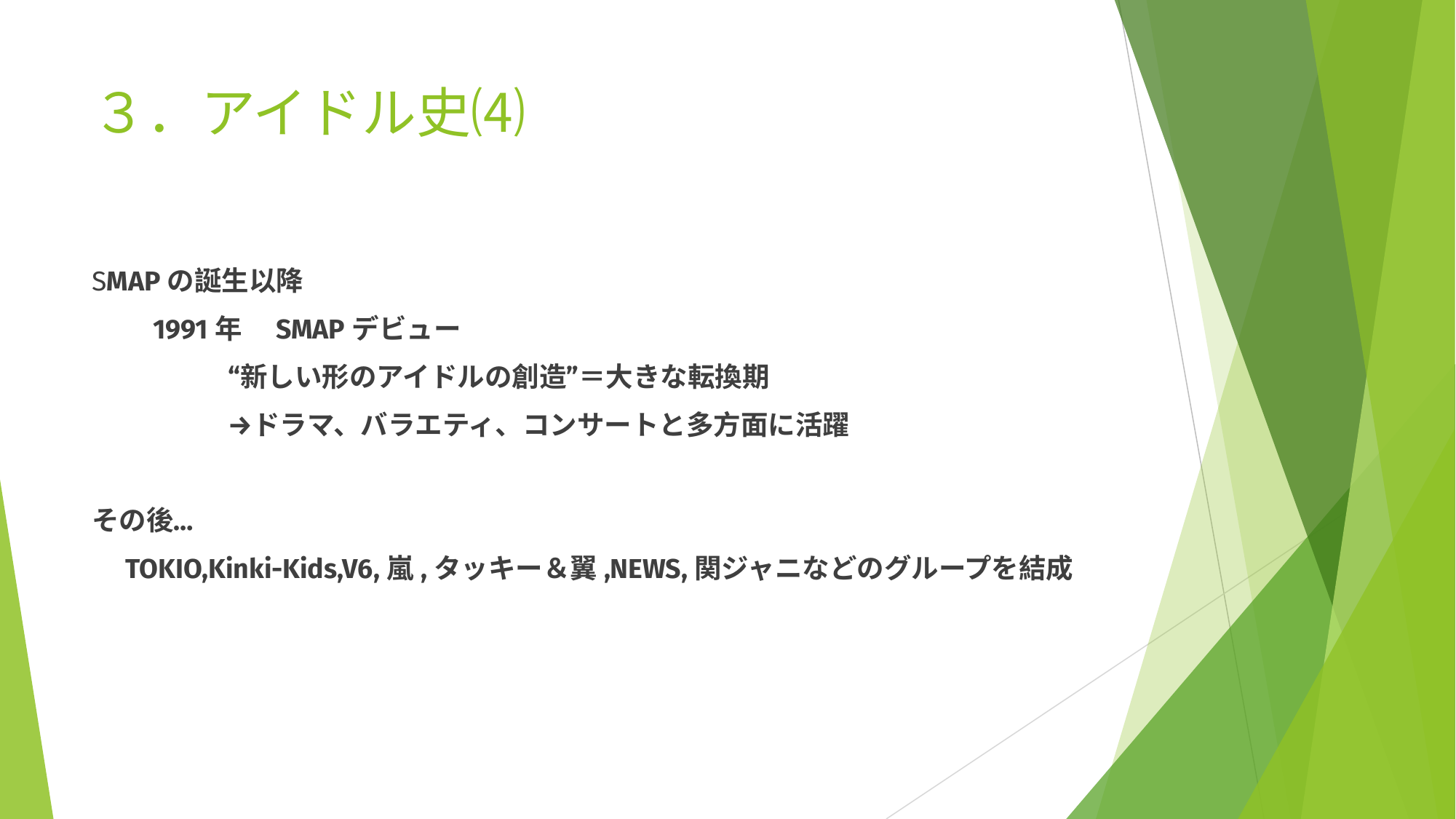

# ３．アイドル史⑷
SMAPの誕生以降
　　1991年　SMAPデビュー
　　　　　“新しい形のアイドルの創造”＝大きな転換期
　　　　　→ドラマ、バラエティ、コンサートと多方面に活躍

その後…
　TOKIO,Kinki-Kids,V6,嵐,タッキー＆翼,NEWS,関ジャニなどのグループを結成